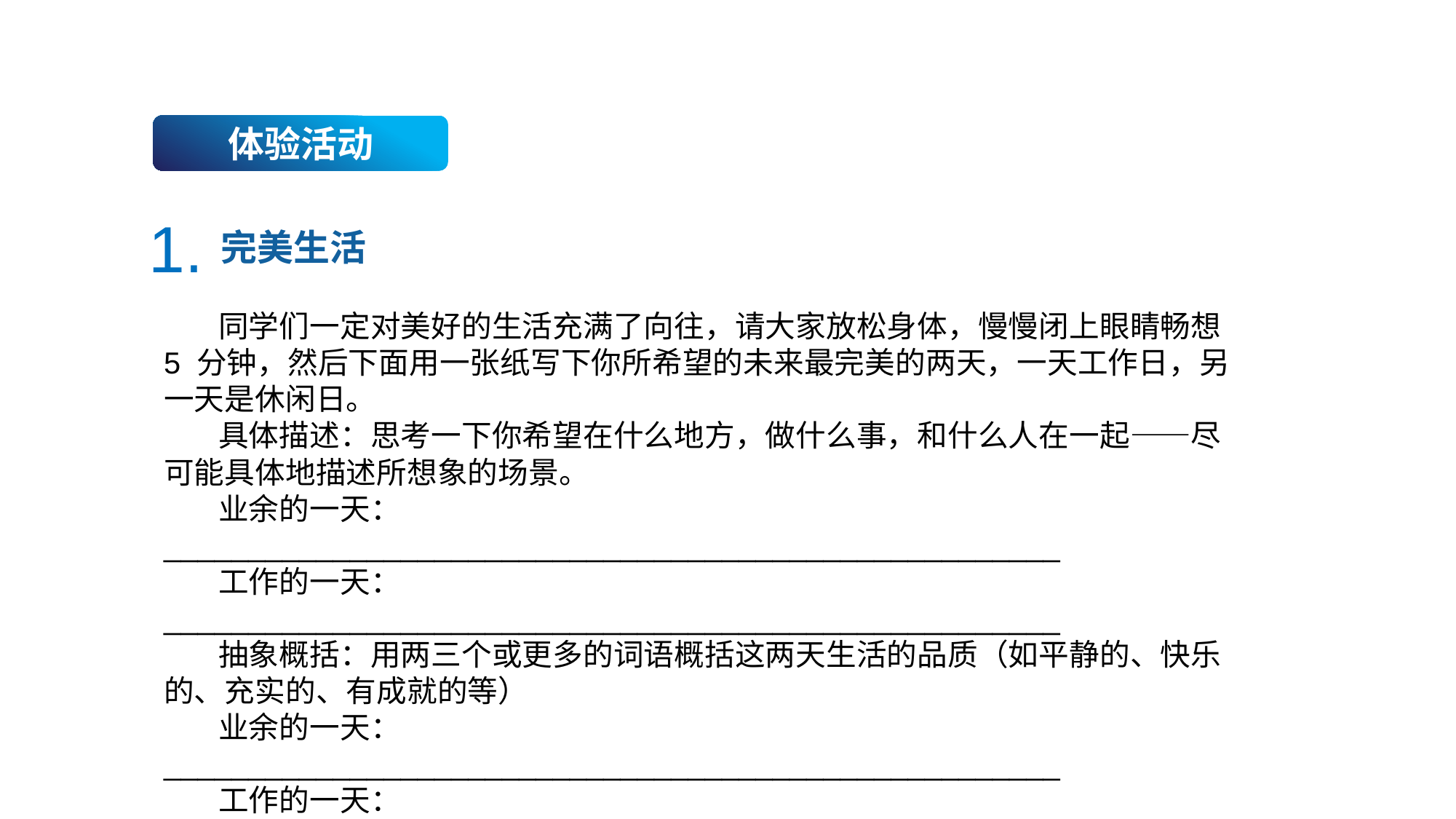

体验活动
1.
完美生活
同学们一定对美好的生活充满了向往，请大家放松身体，慢慢闭上眼睛畅想 5 分钟，然后下面用一张纸写下你所希望的未来最完美的两天，一天工作日，另一天是休闲日。
具体描述：思考一下你希望在什么地方，做什么事，和什么人在一起——尽可能具体地描述所想象的场景。
业余的一天：_____________________________________________________
工作的一天：_____________________________________________________
抽象概括：用两三个或更多的词语概括这两天生活的品质（如平静的、快乐的、充实的、有成就的等）
业余的一天：_____________________________________________________
工作的一天：_____________________________________________________